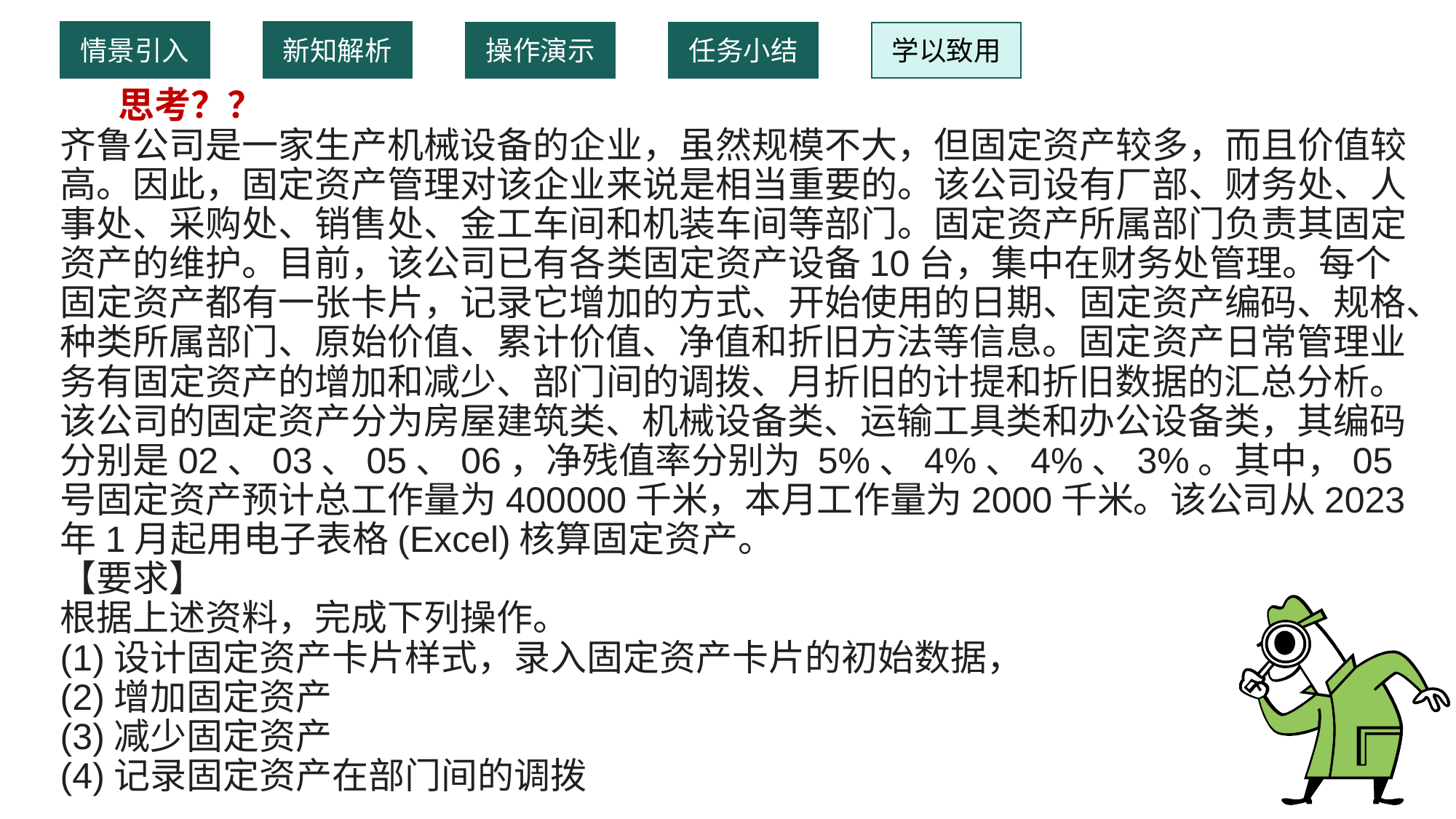

情景引入
新知解析
操作演示
任务小结
学以致用
      思考？？
齐鲁公司是一家生产机械设备的企业，虽然规模不大，但固定资产较多，而且价值较高。因此，固定资产管理对该企业来说是相当重要的。该公司设有厂部、财务处、人事处、采购处、销售处、金工车间和机装车间等部门。固定资产所属部门负责其固定资产的维护。目前，该公司已有各类固定资产设备10台，集中在财务处管理。每个固定资产都有一张卡片，记录它增加的方式、开始使用的日期、固定资产编码、规格、种类所属部门、原始价值、累计价值、净值和折旧方法等信息。固定资产日常管理业务有固定资产的增加和减少、部门间的调拨、月折旧的计提和折旧数据的汇总分析。该公司的固定资产分为房屋建筑类、机械设备类、运输工具类和办公设备类，其编码分别是02、03、05、06，净残值率分别为 5%、4%、4%、3%。其中，05 号固定资产预计总工作量为400000千米，本月工作量为2000千米。该公司从2023年1月起用电子表格(Excel)核算固定资产。
【要求】
根据上述资料，完成下列操作。
(1)设计固定资产卡片样式，录入固定资产卡片的初始数据，
(2)增加固定资产
(3)减少固定资产
(4)记录固定资产在部门间的调拨